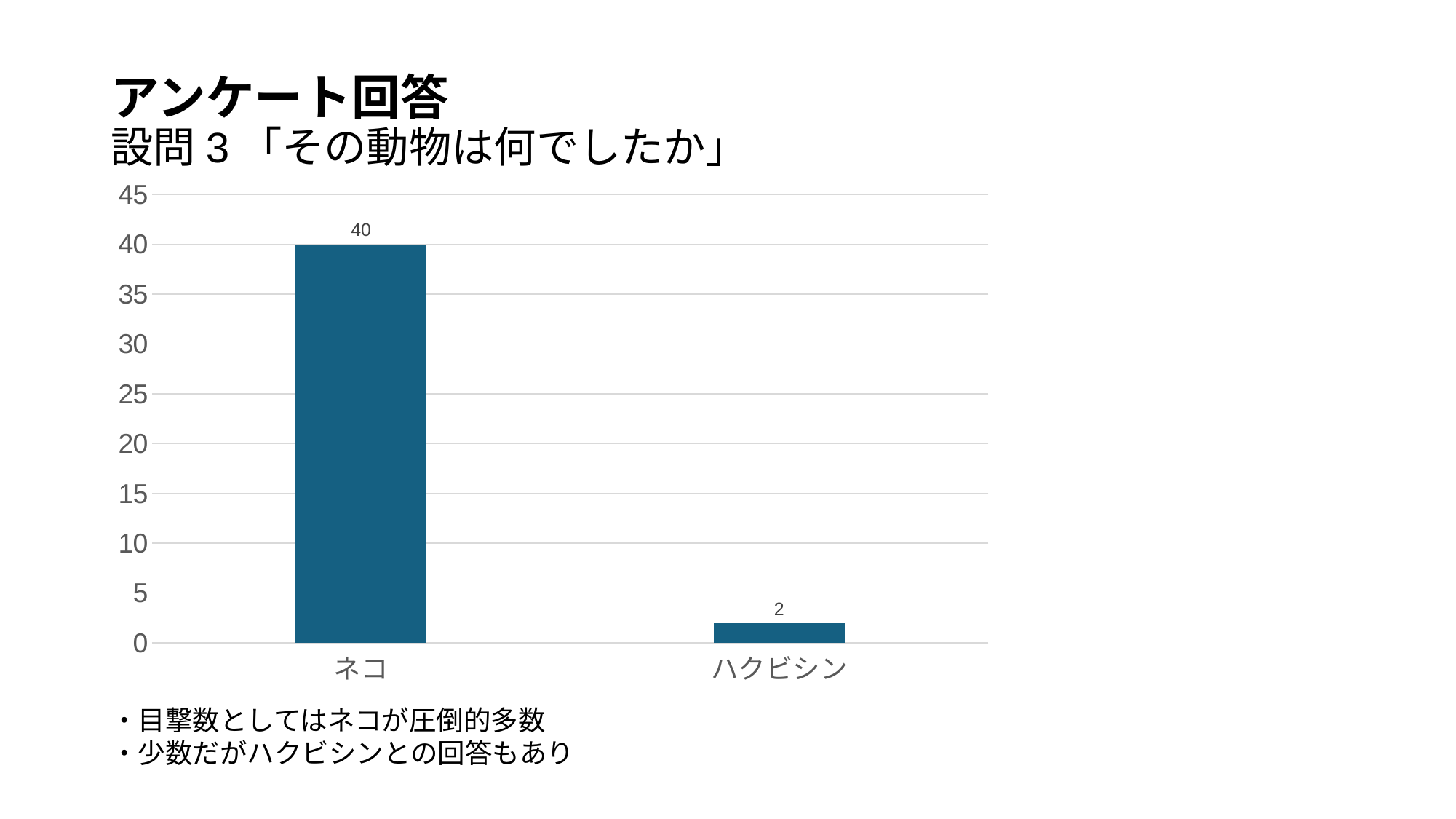

# アンケート回答 設問3「その動物は何でしたか」

### Chart

| Category | 列1 |
|---|---|
| ネコ | 40.0 |
| ハクビシン | 2.0 |
・目撃数としてはネコが圧倒的多数
・少数だがハクビシンとの回答もあり